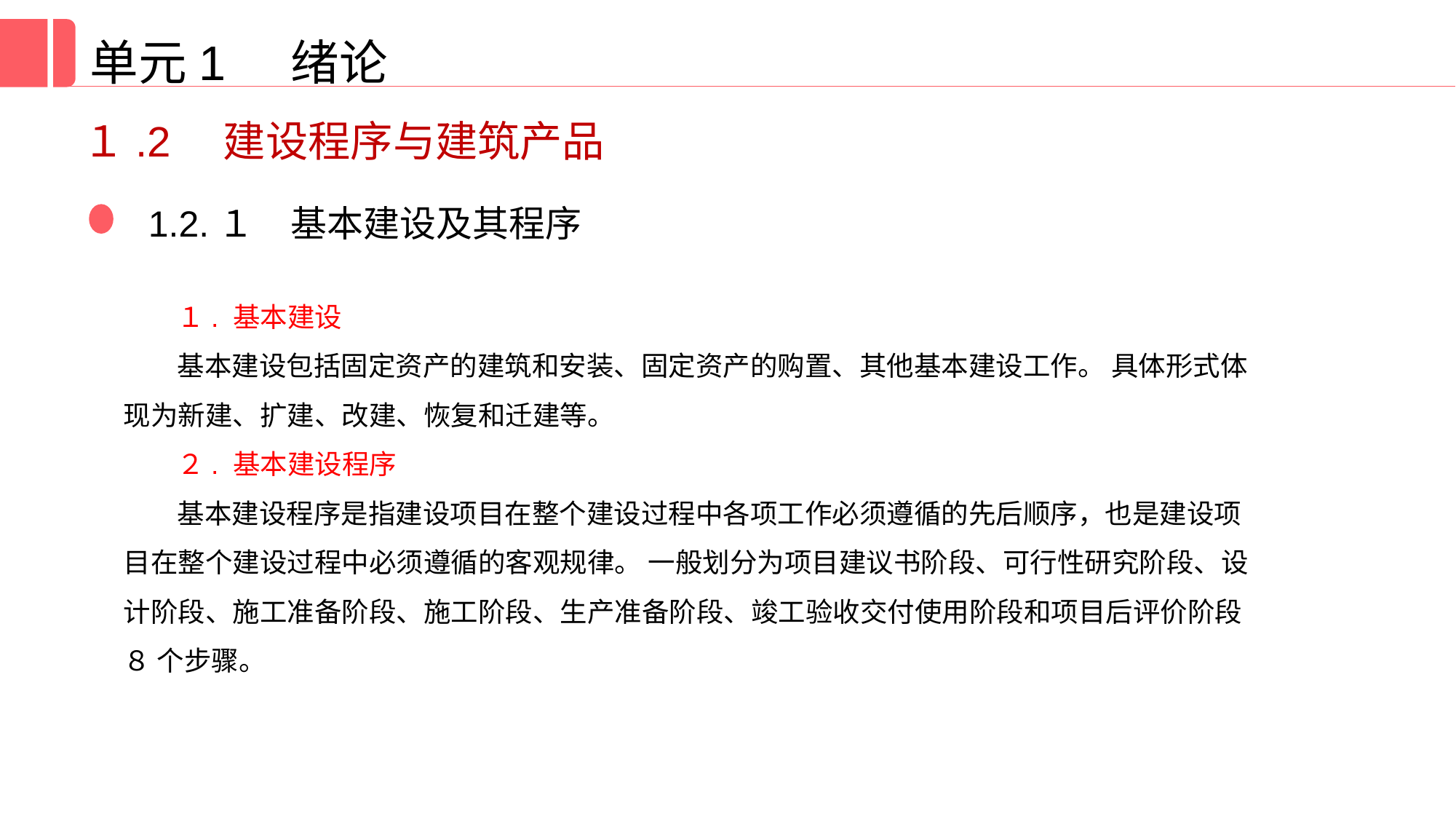

单元1    绪论
１.2　建设程序与建筑产品
1.2.１　基本建设及其程序

１. 基本建设
基本建设包括固定资产的建筑和安装、固定资产的购置、其他基本建设工作。 具体形式体现为新建、扩建、改建、恢复和迁建等。
２. 基本建设程序
基本建设程序是指建设项目在整个建设过程中各项工作必须遵循的先后顺序，也是建设项目在整个建设过程中必须遵循的客观规律。 一般划分为项目建议书阶段、可行性研究阶段、设计阶段、施工准备阶段、施工阶段、生产准备阶段、竣工验收交付使用阶段和项目后评价阶段８ 个步骤。